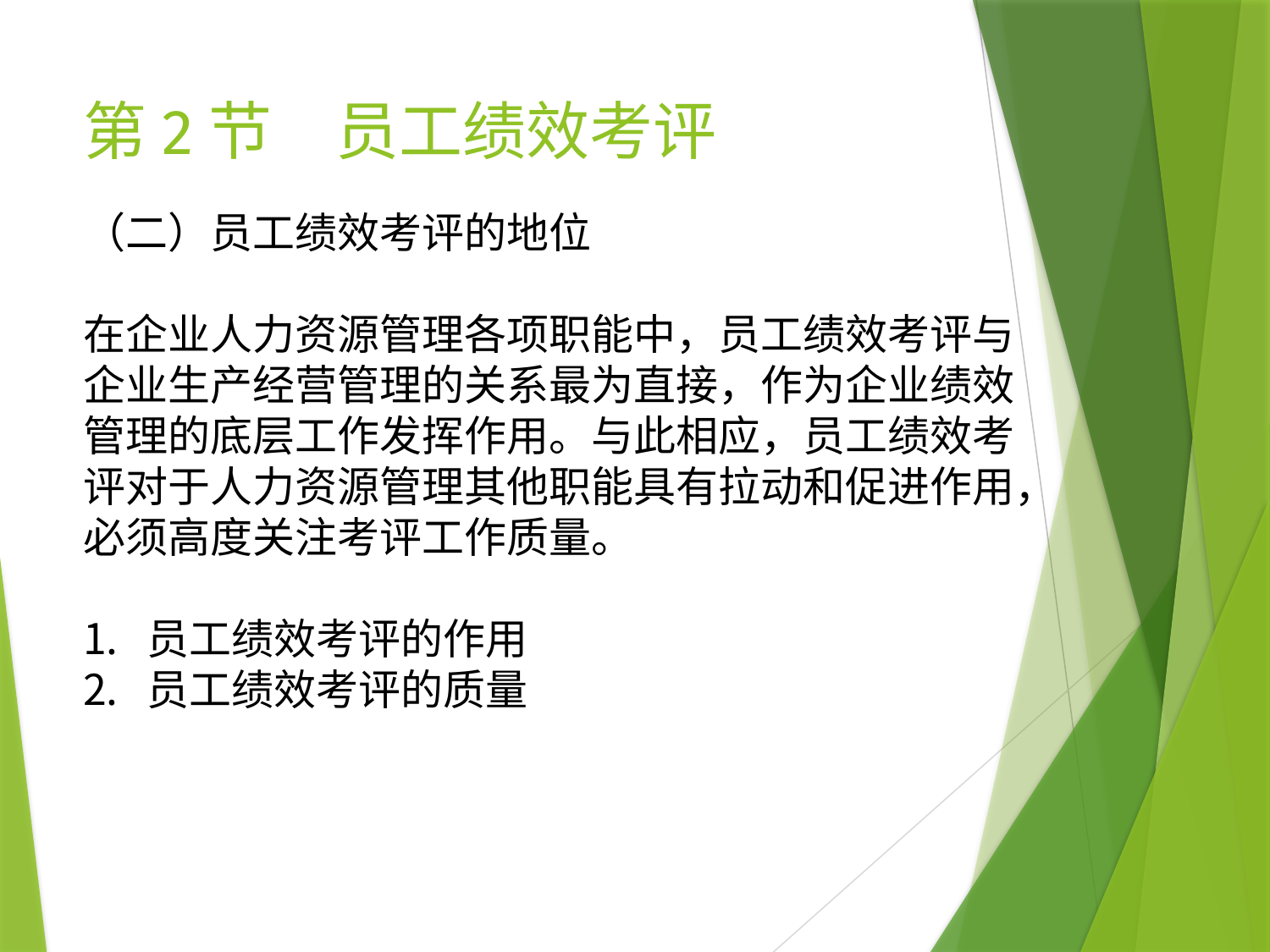

# 第2节　员工绩效考评
（二）员工绩效考评的地位

在企业人力资源管理各项职能中，员工绩效考评与企业生产经营管理的关系最为直接，作为企业绩效管理的底层工作发挥作用。与此相应，员工绩效考评对于人力资源管理其他职能具有拉动和促进作用，必须高度关注考评工作质量。

员工绩效考评的作用
员工绩效考评的质量